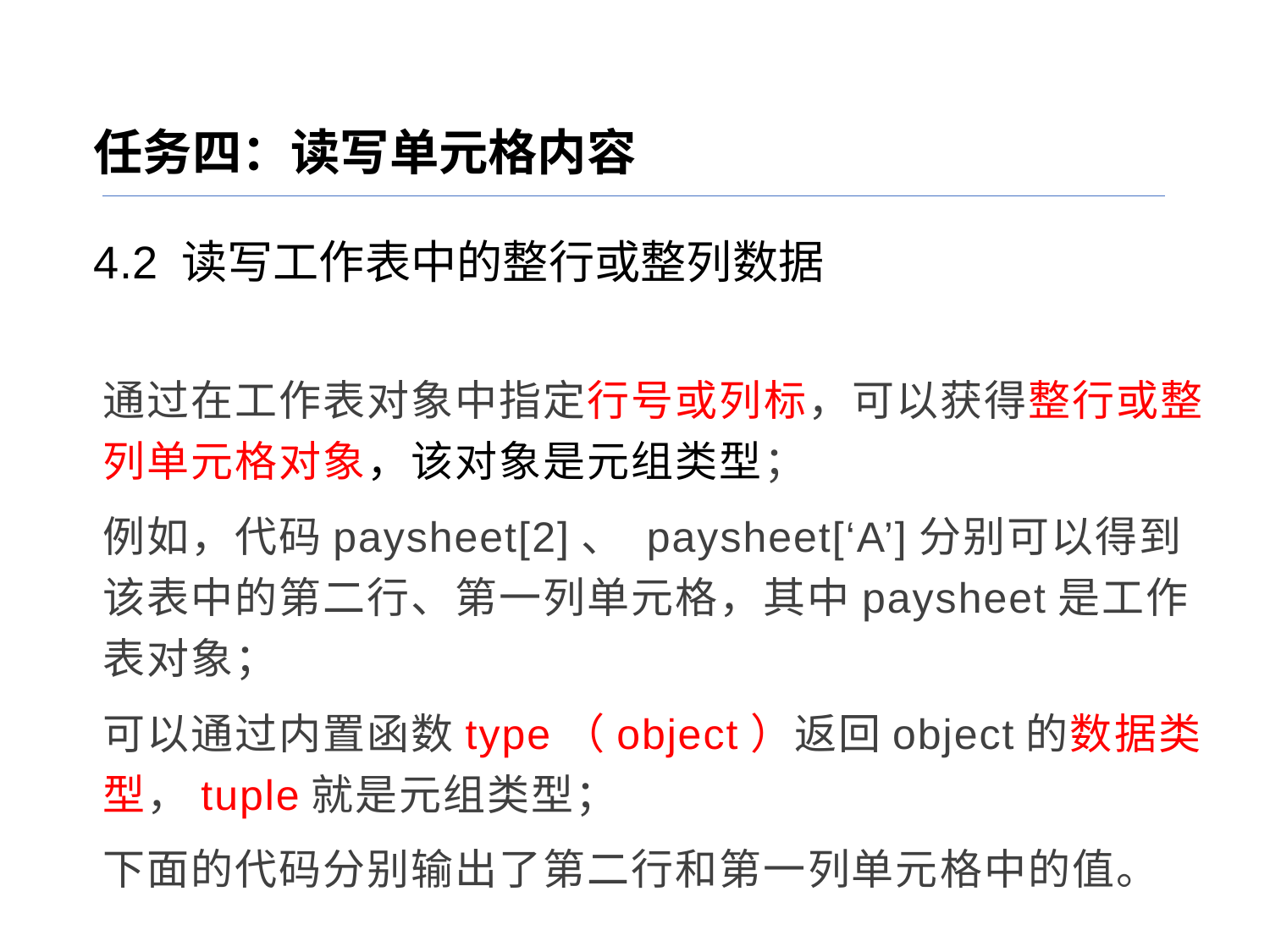

任务四：读写单元格内容
4.2 读写工作表中的整行或整列数据
通过在工作表对象中指定行号或列标，可以获得整行或整列单元格对象，该对象是元组类型；
例如，代码paysheet[2]、 paysheet[‘A’]分别可以得到该表中的第二行、第一列单元格，其中paysheet是工作表对象；
可以通过内置函数type（object）返回object的数据类型，tuple就是元组类型；
下面的代码分别输出了第二行和第一列单元格中的值。